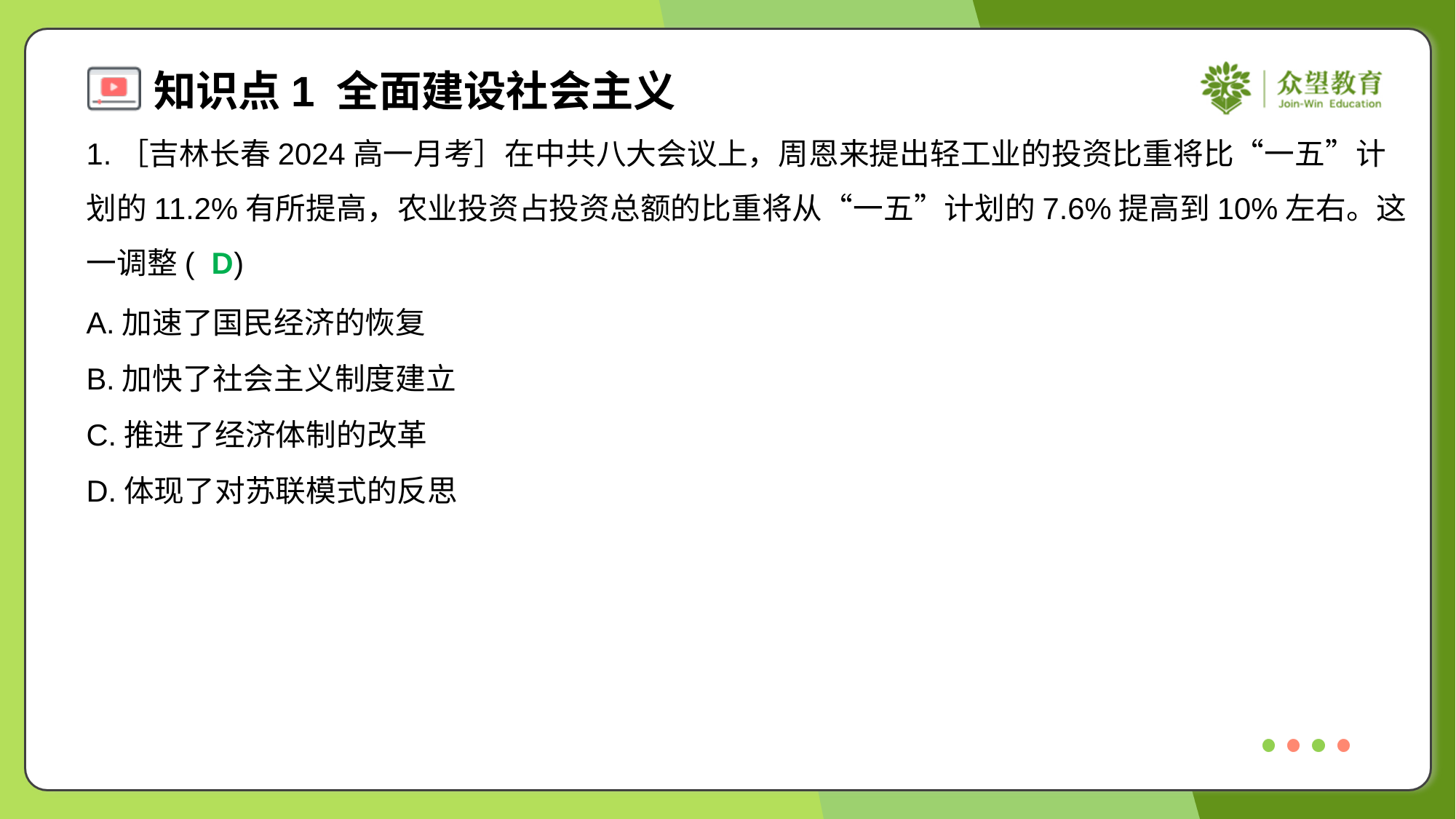

1.［吉林长春2024高一月考］在中共八大会议上，周恩来提出轻工业的投资比重将比“一五”计
划的11.2%有所提高，农业投资占投资总额的比重将从“一五”计划的7.6%提高到10%左右。这
一调整(     )
D
A.加速了国民经济的恢复
B.加快了社会主义制度建立
C.推进了经济体制的改革
D.体现了对苏联模式的反思